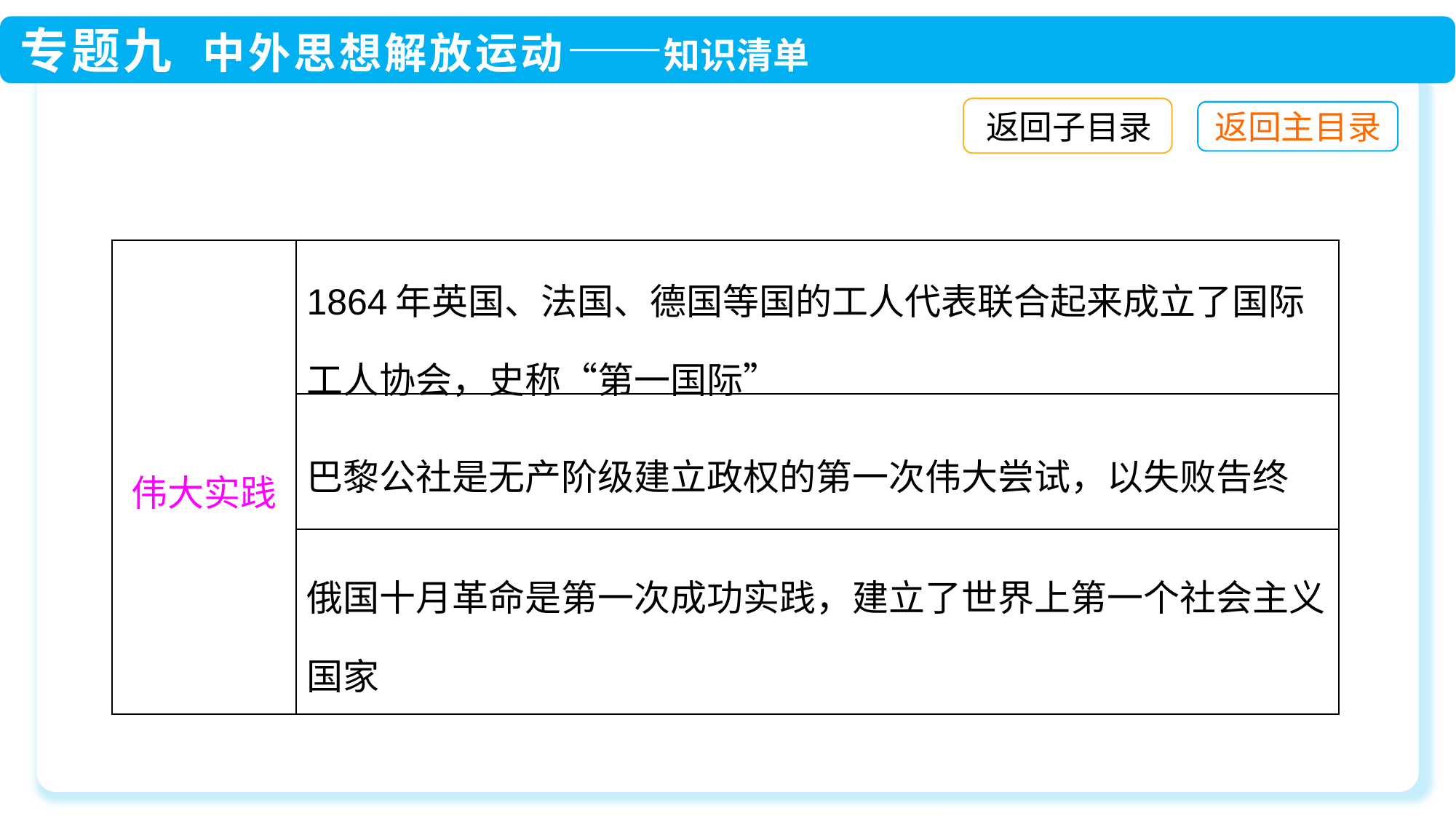

返回子目录
| 伟大实践 | 1864年英国、法国、德国等国的工人代表联合起来成立了国际工人协会，史称“第一国际” |
| --- | --- |
|  | 巴黎公社是无产阶级建立政权的第一次伟大尝试，以失败告终 |
|  | 俄国十月革命是第一次成功实践，建立了世界上第一个社会主义国家 |